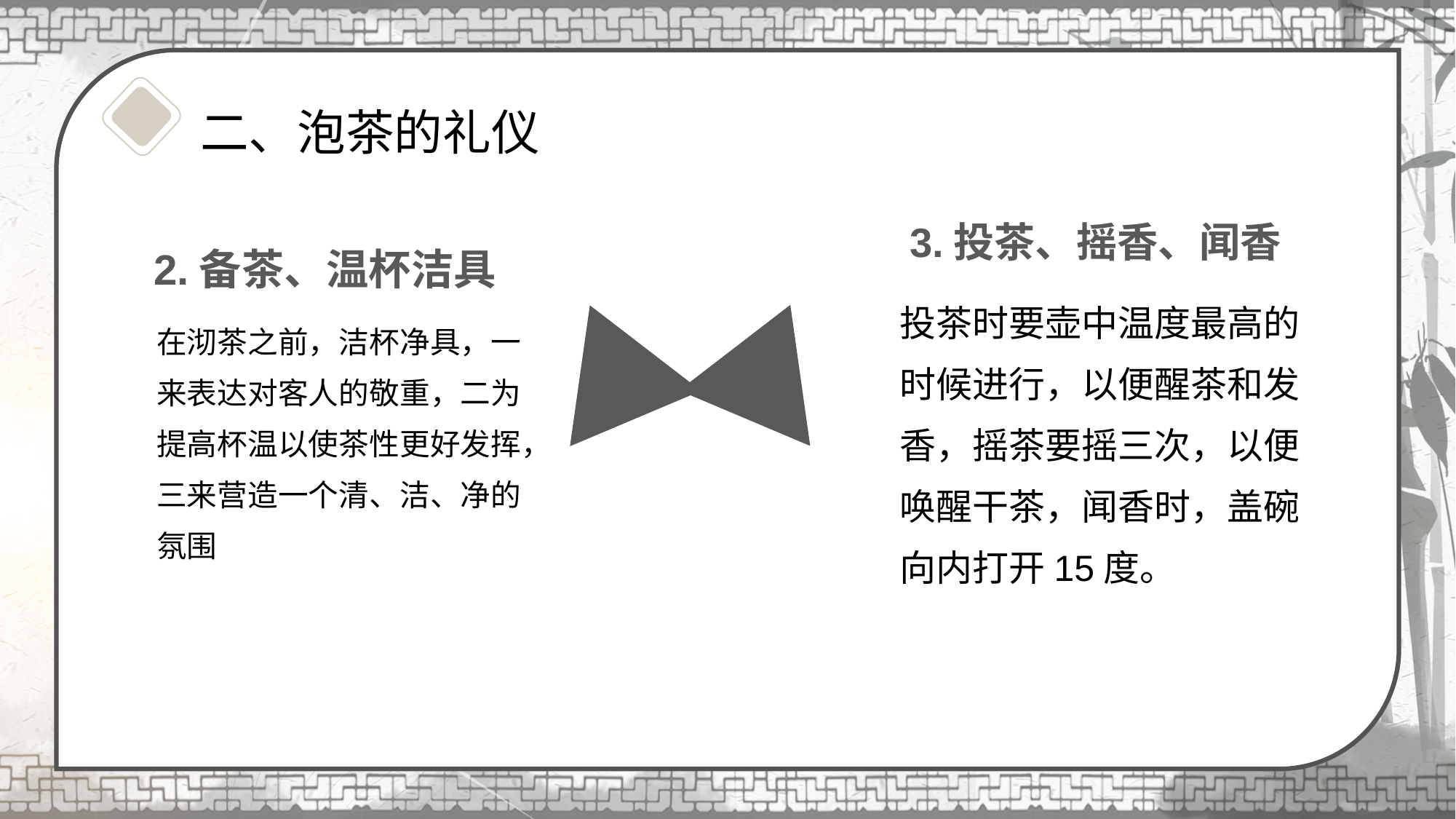

二、泡茶的礼仪
3.投茶、摇香、闻香
2.备茶、温杯洁具
投茶时要壶中温度最高的时候进行，以便醒茶和发香，摇茶要摇三次，以便唤醒干茶，闻香时，盖碗向内打开15度。
在沏茶之前，洁杯净具，一来表达对客人的敬重，二为提高杯温以使茶性更好发挥，三来营造一个清、洁、净的氛围